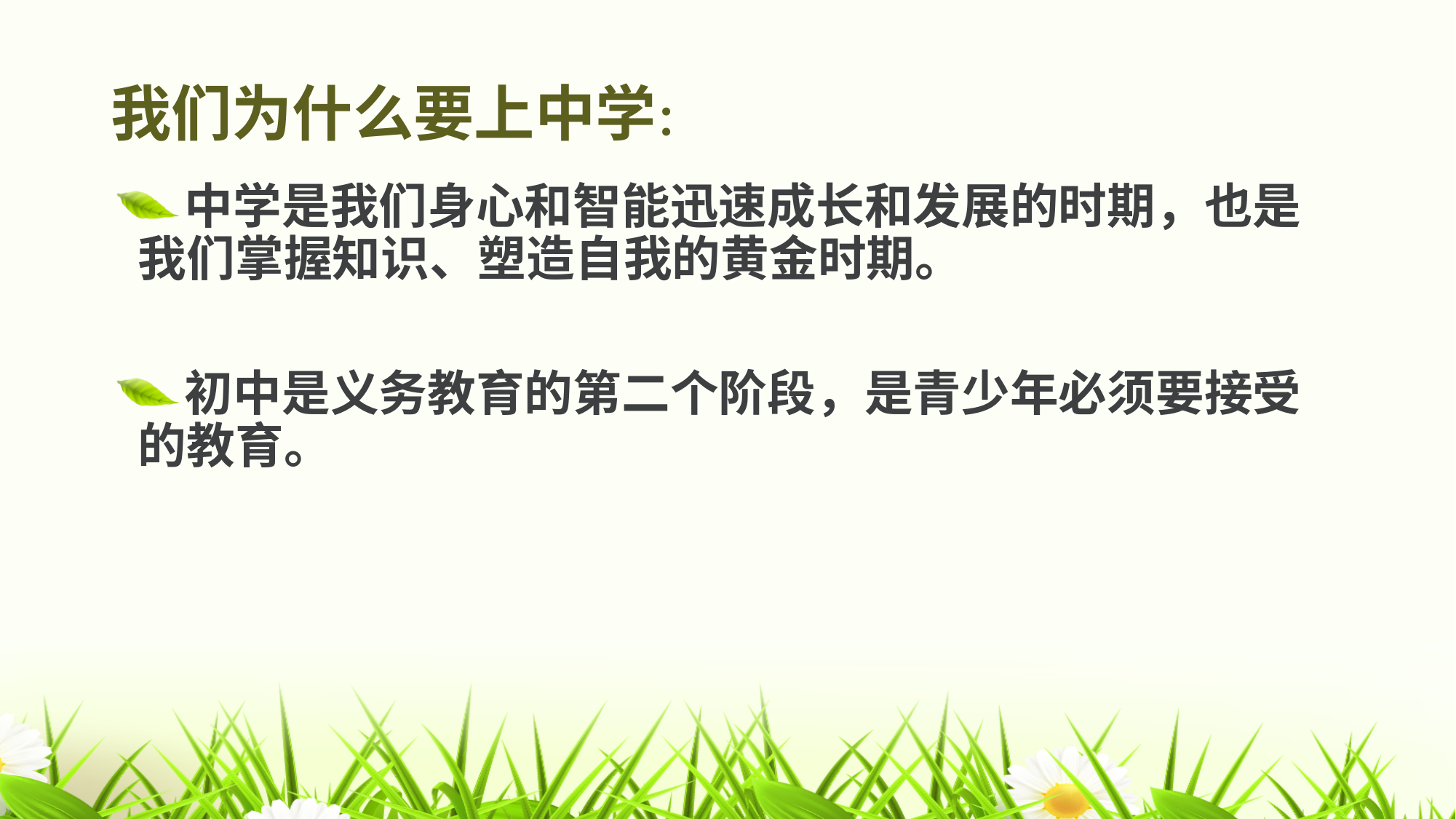

# 我们为什么要上中学：
中学是我们身心和智能迅速成长和发展的时期，也是我们掌握知识、塑造自我的黄金时期。

初中是义务教育的第二个阶段，是青少年必须要接受的教育。